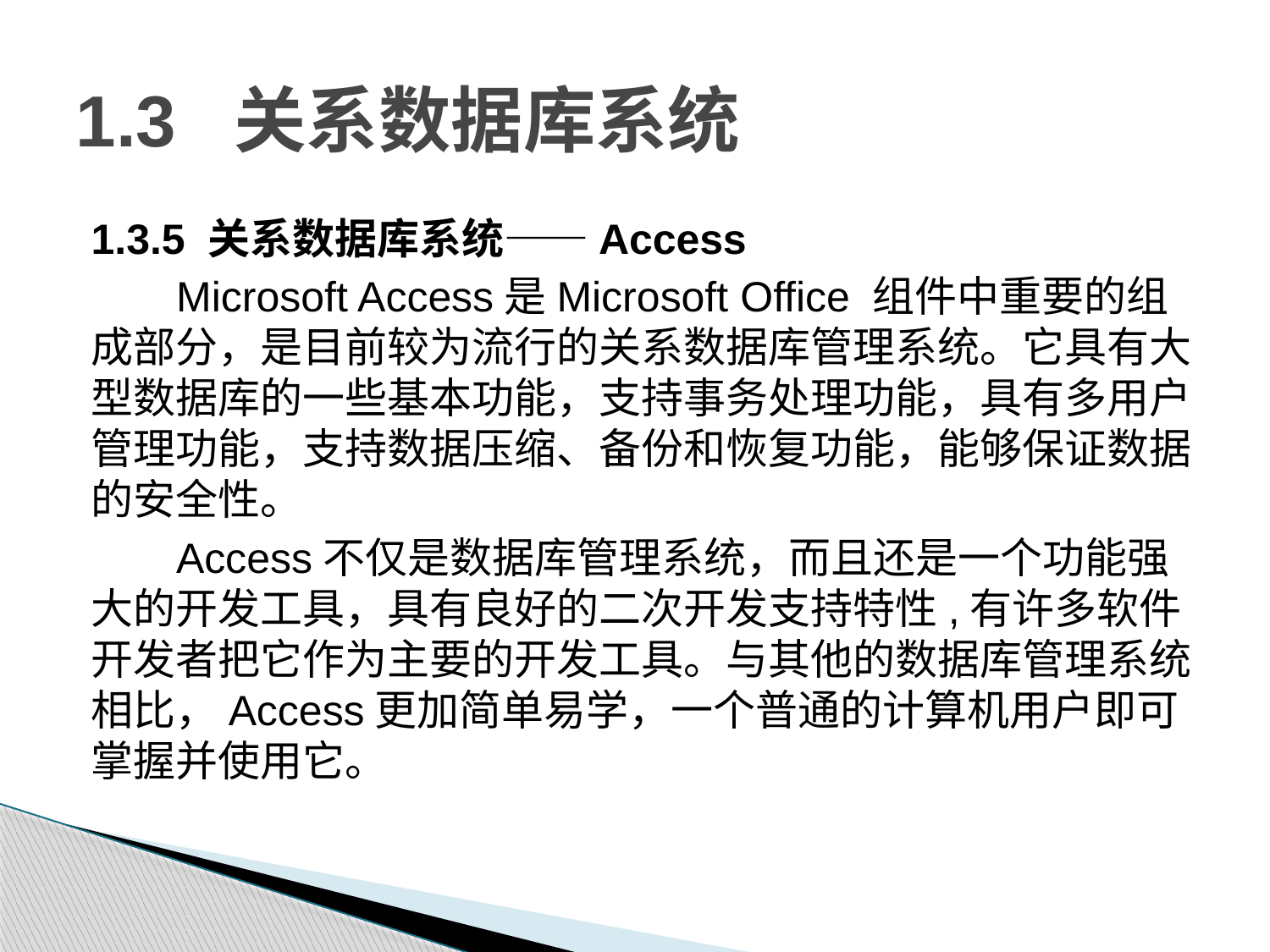

# 1.3  关系数据库系统
1.3.5 关系数据库系统——Access
Microsoft Access是Microsoft Office 组件中重要的组成部分，是目前较为流行的关系数据库管理系统。它具有大型数据库的一些基本功能，支持事务处理功能，具有多用户管理功能，支持数据压缩、备份和恢复功能，能够保证数据的安全性。
Access不仅是数据库管理系统，而且还是一个功能强大的开发工具，具有良好的二次开发支持特性,有许多软件开发者把它作为主要的开发工具。与其他的数据库管理系统相比，Access更加简单易学，一个普通的计算机用户即可掌握并使用它。